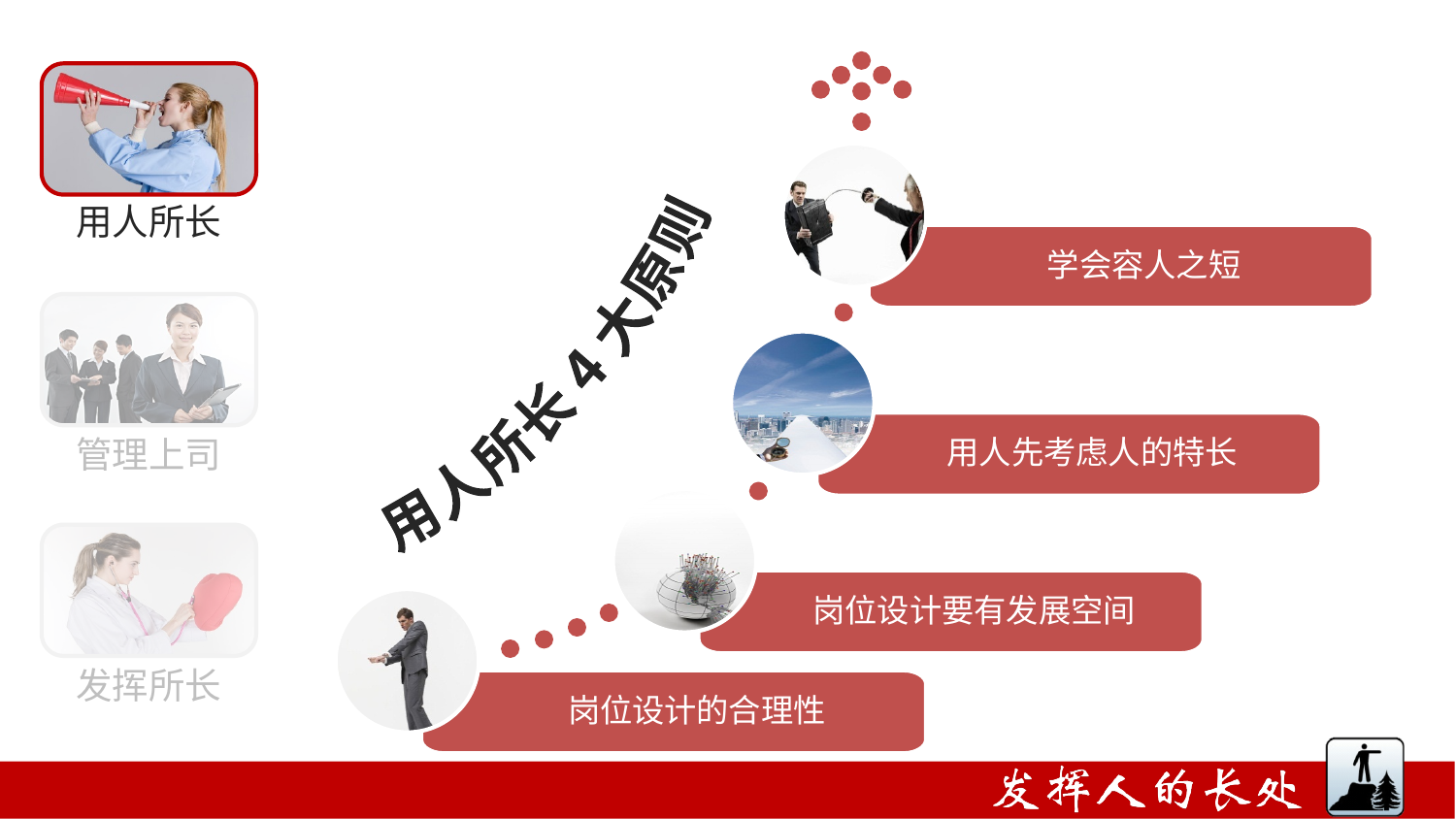

学会容人之短

用人先考虑人的特长

岗位设计要有发展空间

岗位设计的合理性

用人所长
用人所长 4 大原则

管理上司

发挥所长